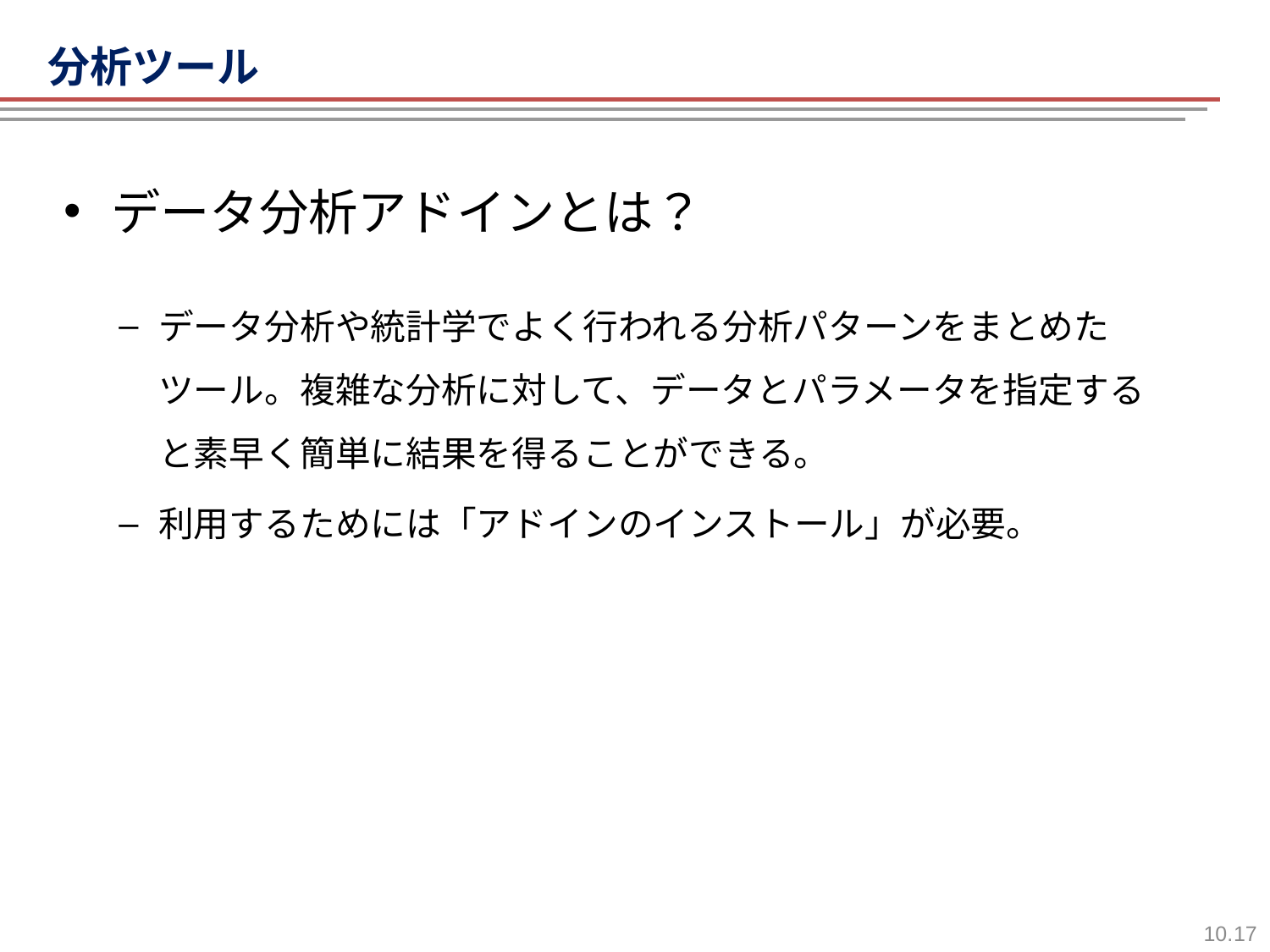

分析ツール
# 分析ツール

データ分析アドインとは？

データ分析や統計学でよく行われる分析パターンをまとめたツール。複雑な分析に対して、データとパラメータを指定すると素早く簡単に結果を得ることができる。
利用するためには「アドインのインストール」が必要。

17